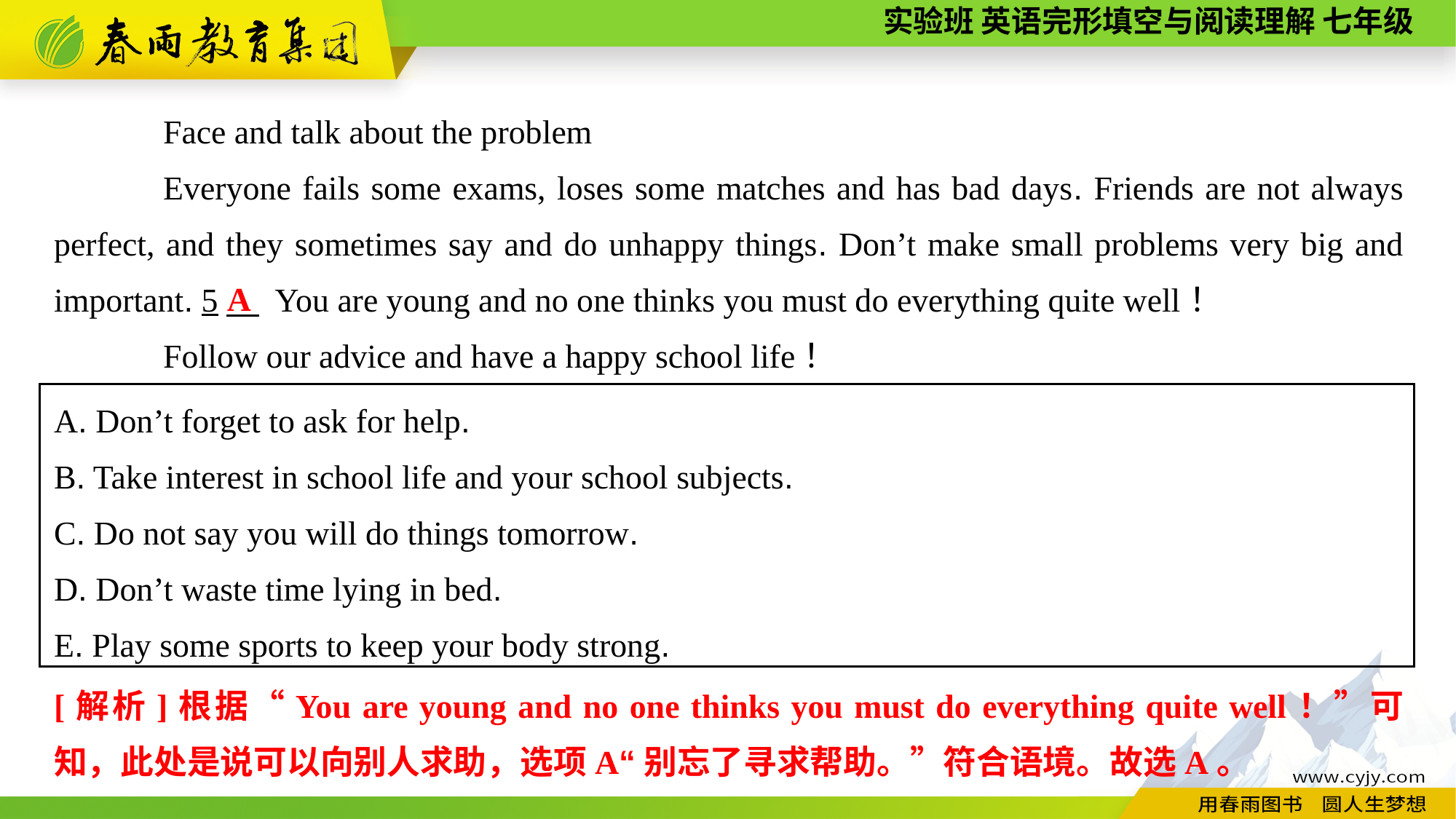

Face and talk about the problem
Everyone fails some exams, loses some matches and has bad days. Friends are not always perfect, and they sometimes say and do unhappy things. Don’t make small problems very big and important. 5　 You are young and no one thinks you must do everything quite well！
Follow our advice and have a happy school life！
A
A. Don’t forget to ask for help.
B. Take interest in school life and your school subjects.
C. Do not say you will do things tomorrow.
D. Don’t waste time lying in bed.
E. Play some sports to keep your body strong.

[解析]根据“You are young and no one thinks you must do everything quite well！”可知，此处是说可以向别人求助，选项A“别忘了寻求帮助。”符合语境。故选A。